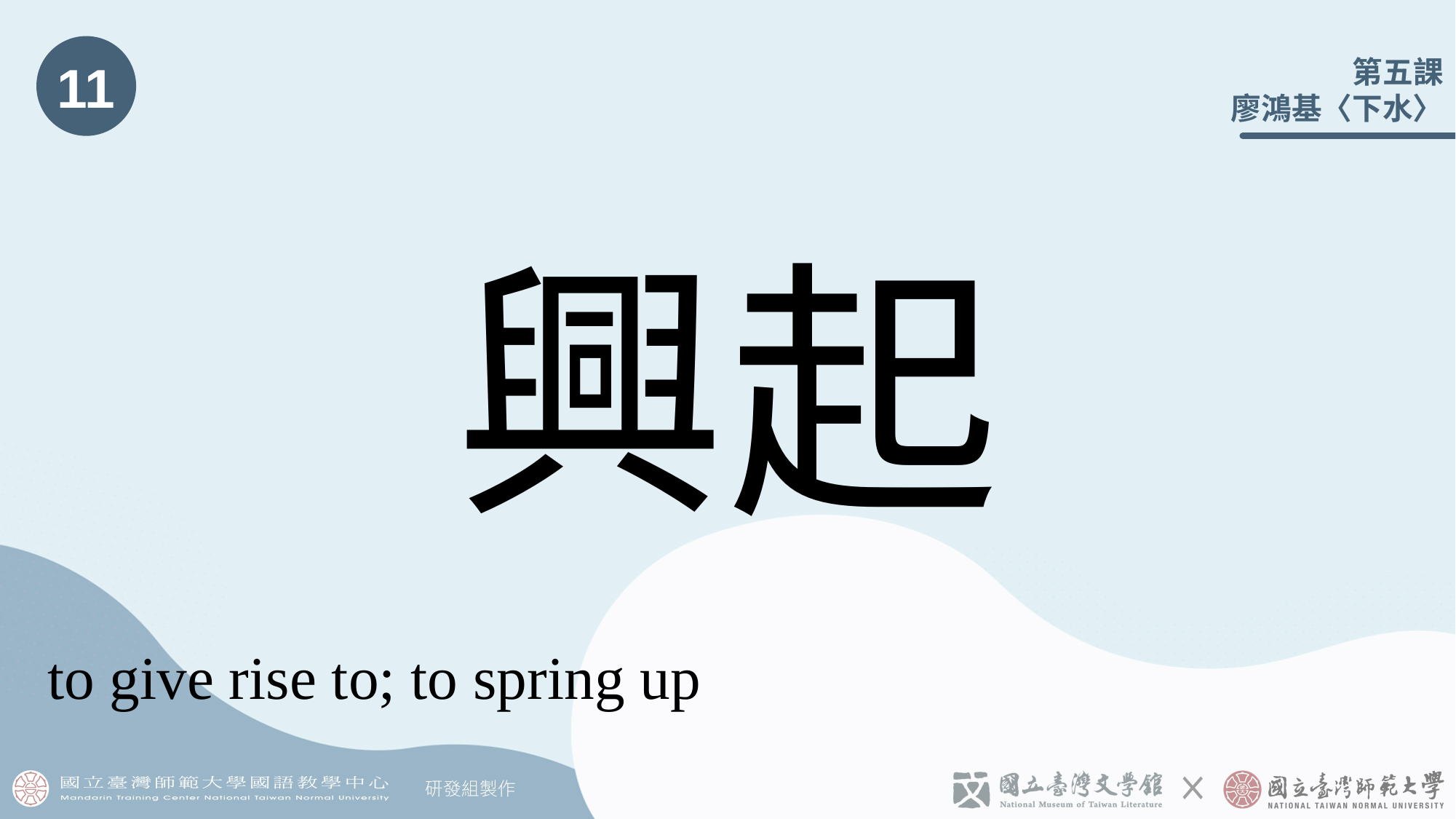

11
# 興起
to give rise to; to spring up